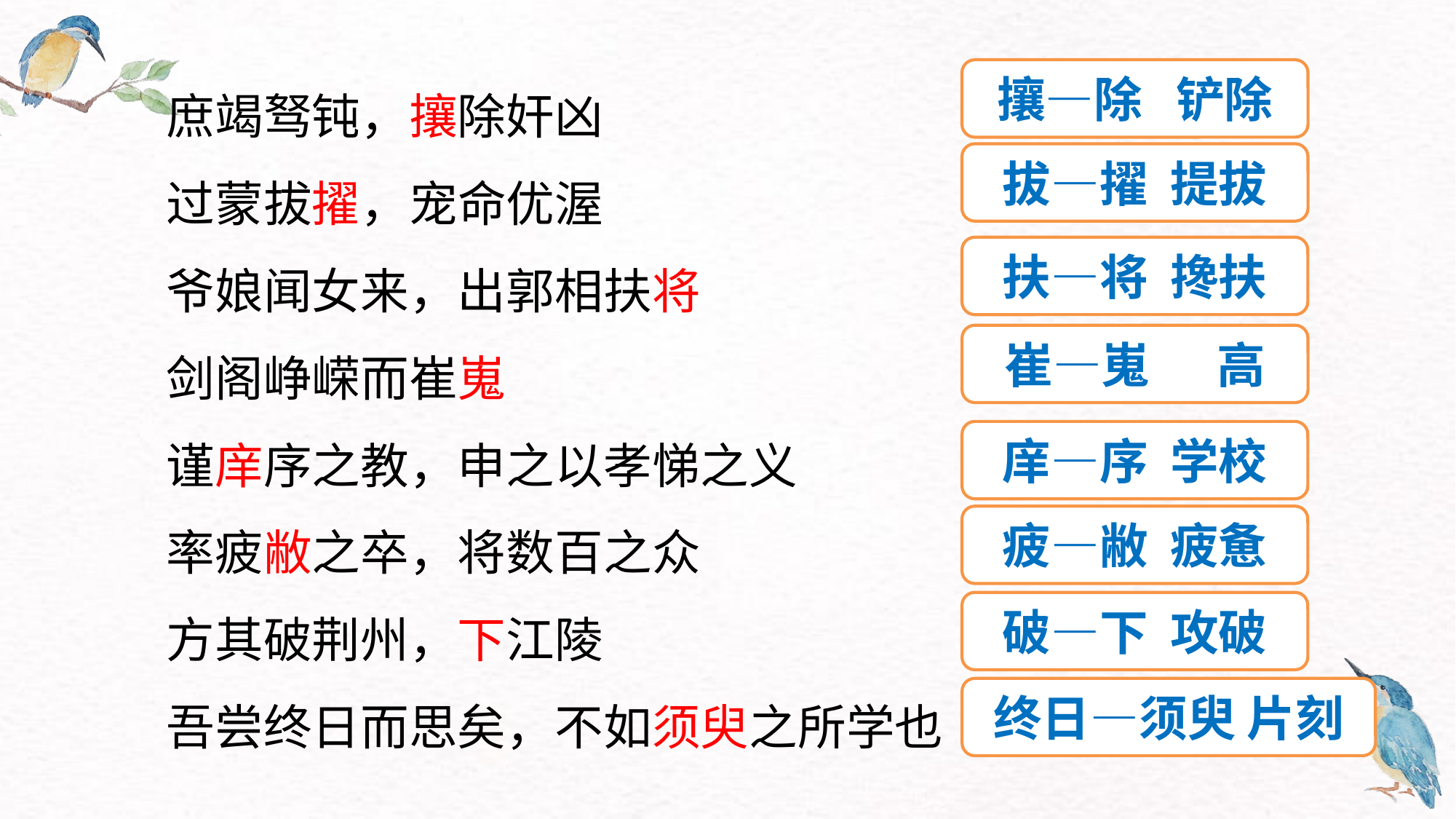

庶竭驽钝，攘除奸凶
过蒙拔擢，宠命优渥
爷娘闻女来，出郭相扶将
剑阁峥嵘而崔嵬
谨庠序之教，申之以孝悌之义
率疲敝之卒，将数百之众
方其破荆州，下江陵
吾尝终日而思矣，不如须臾之所学也
攘—除   铲除
拔—擢  提拔
扶—将  搀扶
崔—嵬      高
庠—序  学校
疲—敝  疲惫
破—下  攻破
终日—须臾 片刻